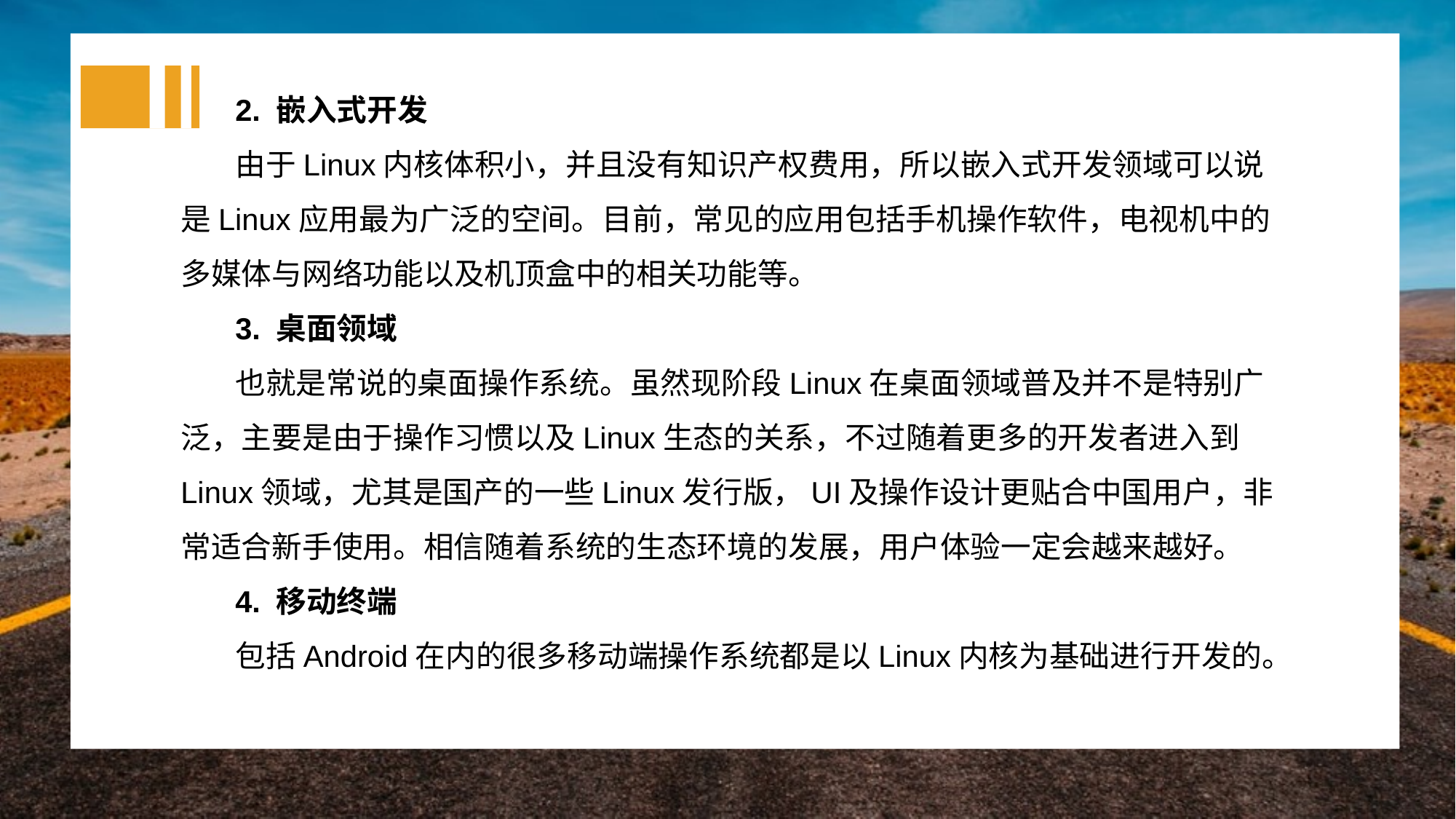

2. 嵌入式开发
由于Linux内核体积小，并且没有知识产权费用，所以嵌入式开发领域可以说是Linux应用最为广泛的空间。目前，常见的应用包括手机操作软件，电视机中的多媒体与网络功能以及机顶盒中的相关功能等。
3. 桌面领域
也就是常说的桌面操作系统。虽然现阶段Linux在桌面领域普及并不是特别广泛，主要是由于操作习惯以及Linux生态的关系，不过随着更多的开发者进入到Linux领域，尤其是国产的一些Linux发行版，UI及操作设计更贴合中国用户，非常适合新手使用。相信随着系统的生态环境的发展，用户体验一定会越来越好。
4. 移动终端
包括Android在内的很多移动端操作系统都是以Linux内核为基础进行开发的。